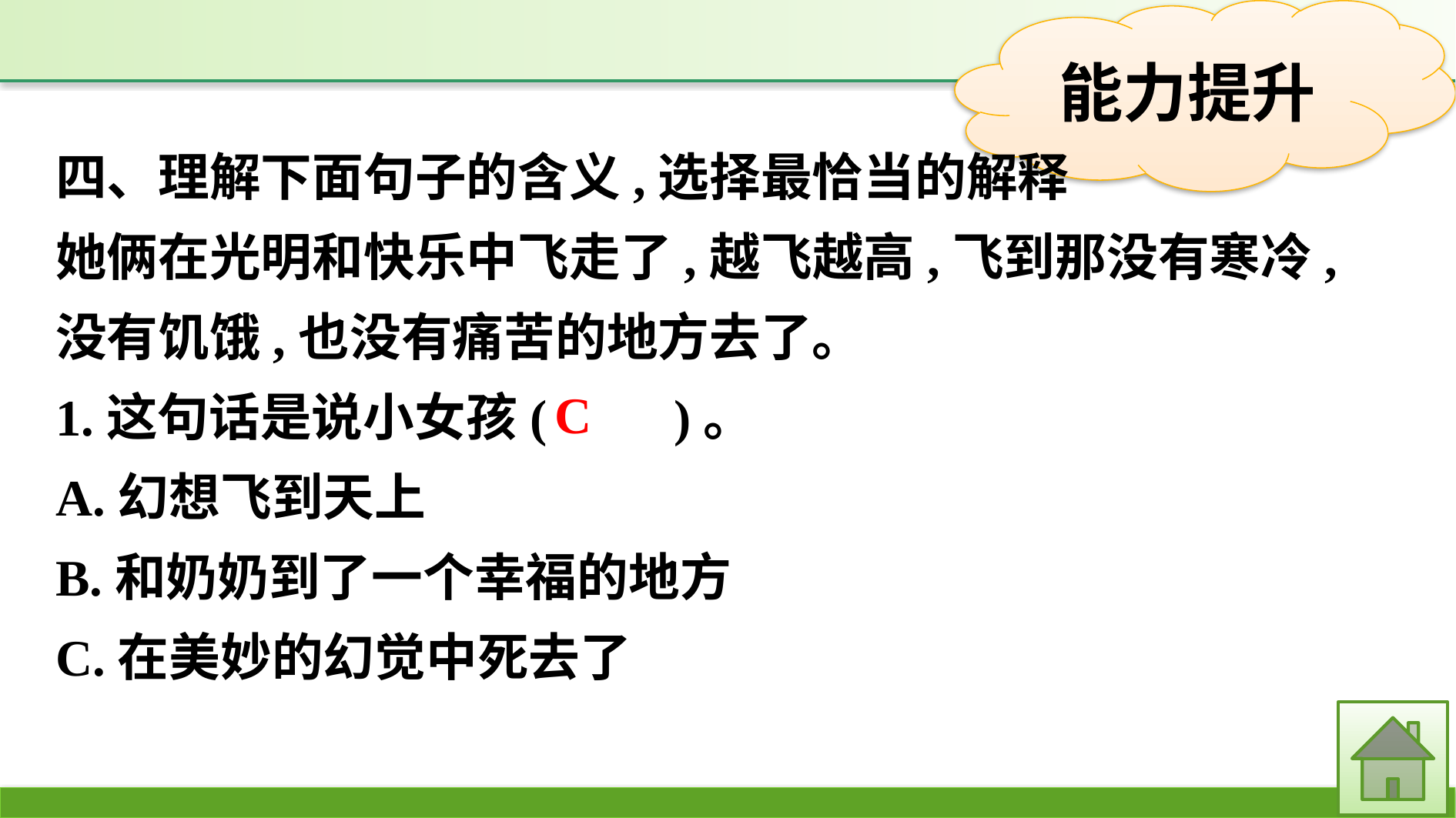

四、理解下面句子的含义,选择最恰当的解释
她俩在光明和快乐中飞走了,越飞越高,飞到那没有寒冷,没有饥饿,也没有痛苦的地方去了。
1.这句话是说小女孩(　　)。
A.幻想飞到天上
B.和奶奶到了一个幸福的地方
C.在美妙的幻觉中死去了
C